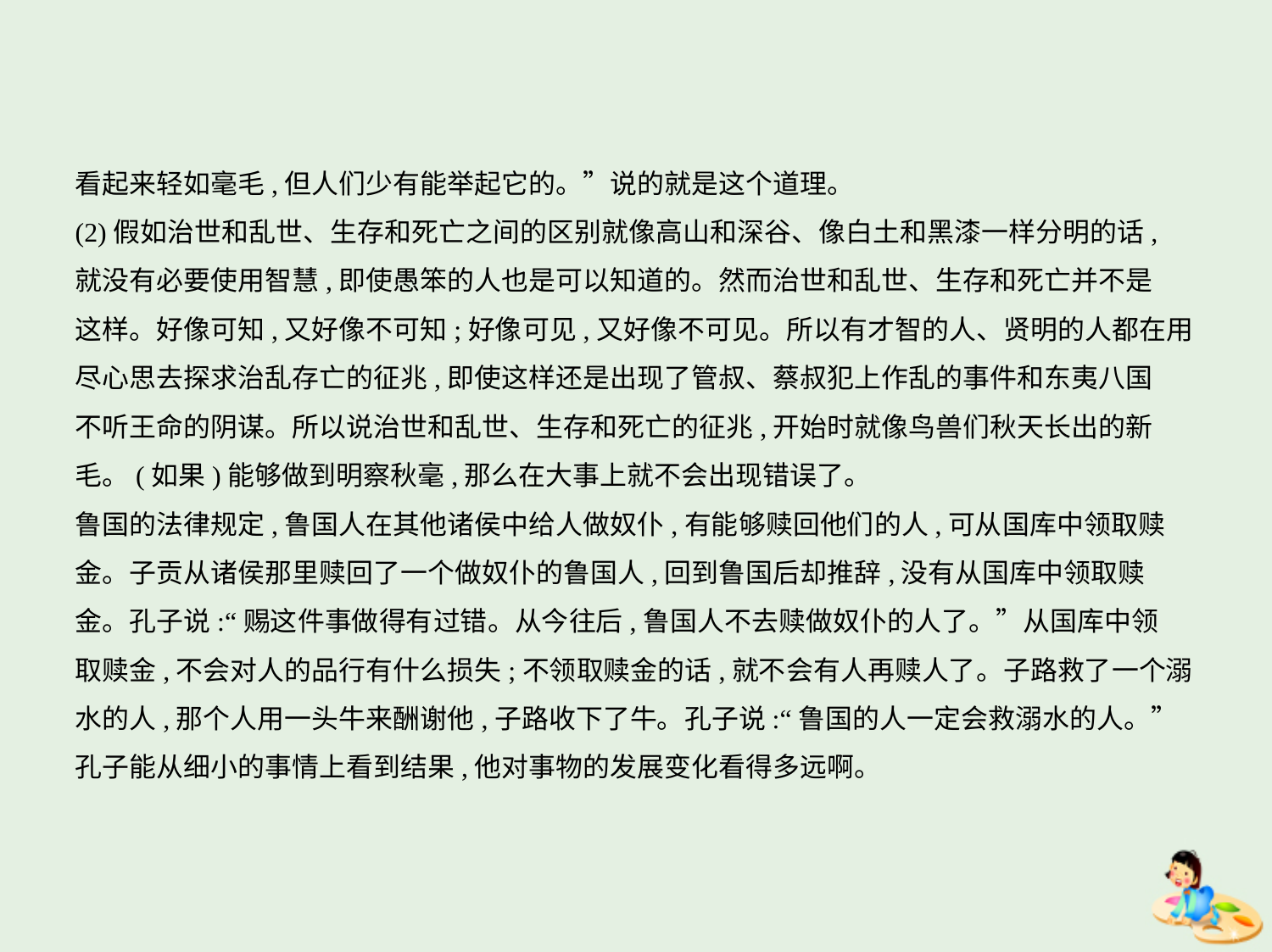

看起来轻如毫毛,但人们少有能举起它的。”说的就是这个道理。
(2)假如治世和乱世、生存和死亡之间的区别就像高山和深谷、像白土和黑漆一样分明的话,
就没有必要使用智慧,即使愚笨的人也是可以知道的。然而治世和乱世、生存和死亡并不是
这样。好像可知,又好像不可知;好像可见,又好像不可见。所以有才智的人、贤明的人都在用
尽心思去探求治乱存亡的征兆,即使这样还是出现了管叔、蔡叔犯上作乱的事件和东夷八国
不听王命的阴谋。所以说治世和乱世、生存和死亡的征兆,开始时就像鸟兽们秋天长出的新
毛。(如果)能够做到明察秋毫,那么在大事上就不会出现错误了。
鲁国的法律规定,鲁国人在其他诸侯中给人做奴仆,有能够赎回他们的人,可从国库中领取赎
金。子贡从诸侯那里赎回了一个做奴仆的鲁国人,回到鲁国后却推辞,没有从国库中领取赎
金。孔子说:“赐这件事做得有过错。从今往后,鲁国人不去赎做奴仆的人了。”从国库中领
取赎金,不会对人的品行有什么损失;不领取赎金的话,就不会有人再赎人了。子路救了一个溺
水的人,那个人用一头牛来酬谢他,子路收下了牛。孔子说:“鲁国的人一定会救溺水的人。”
孔子能从细小的事情上看到结果,他对事物的发展变化看得多远啊。